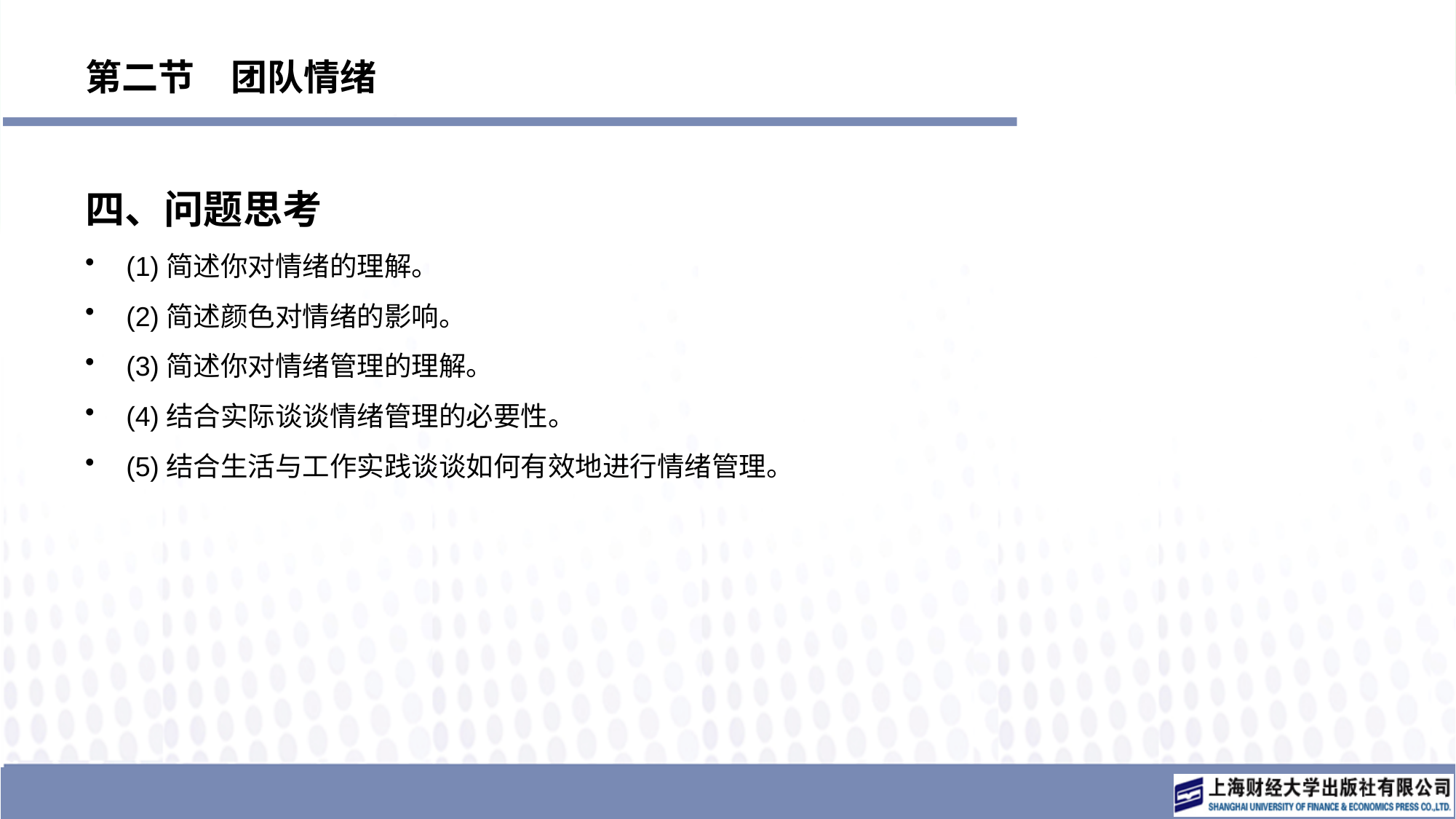

# 第二节　团队情绪
四、问题思考
(1)简述你对情绪的理解。
(2)简述颜色对情绪的影响。
(3)简述你对情绪管理的理解。
(4)结合实际谈谈情绪管理的必要性。
(5)结合生活与工作实践谈谈如何有效地进行情绪管理。